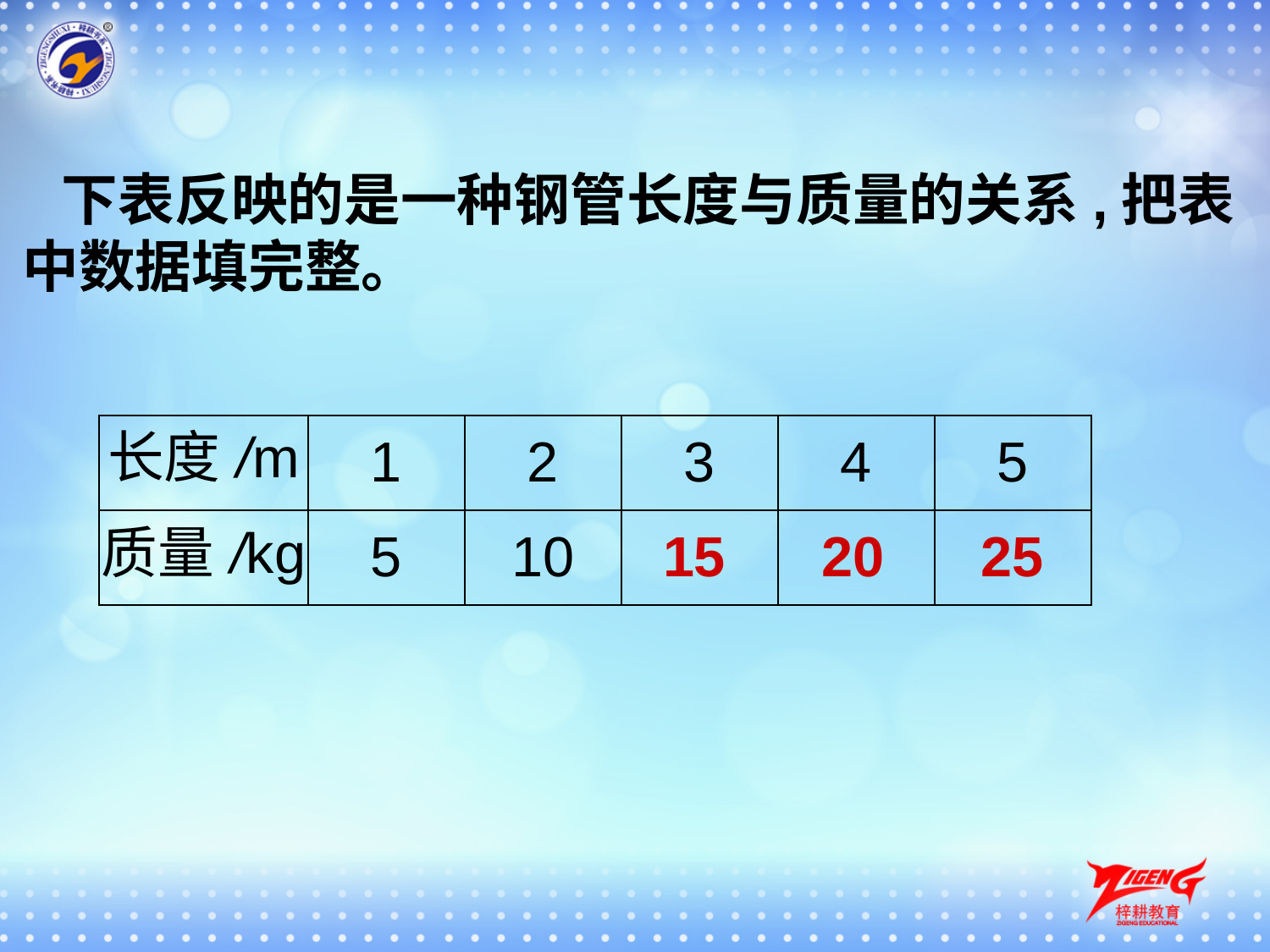

下表反映的是一种钢管长度与质量的关系,把表中数据填完整。
| 长度/m | 1 | 2 | 3 | 4 | 5 |
| --- | --- | --- | --- | --- | --- |
| 质量/kg | 5 | 10 |  |  |  |
15
20
25